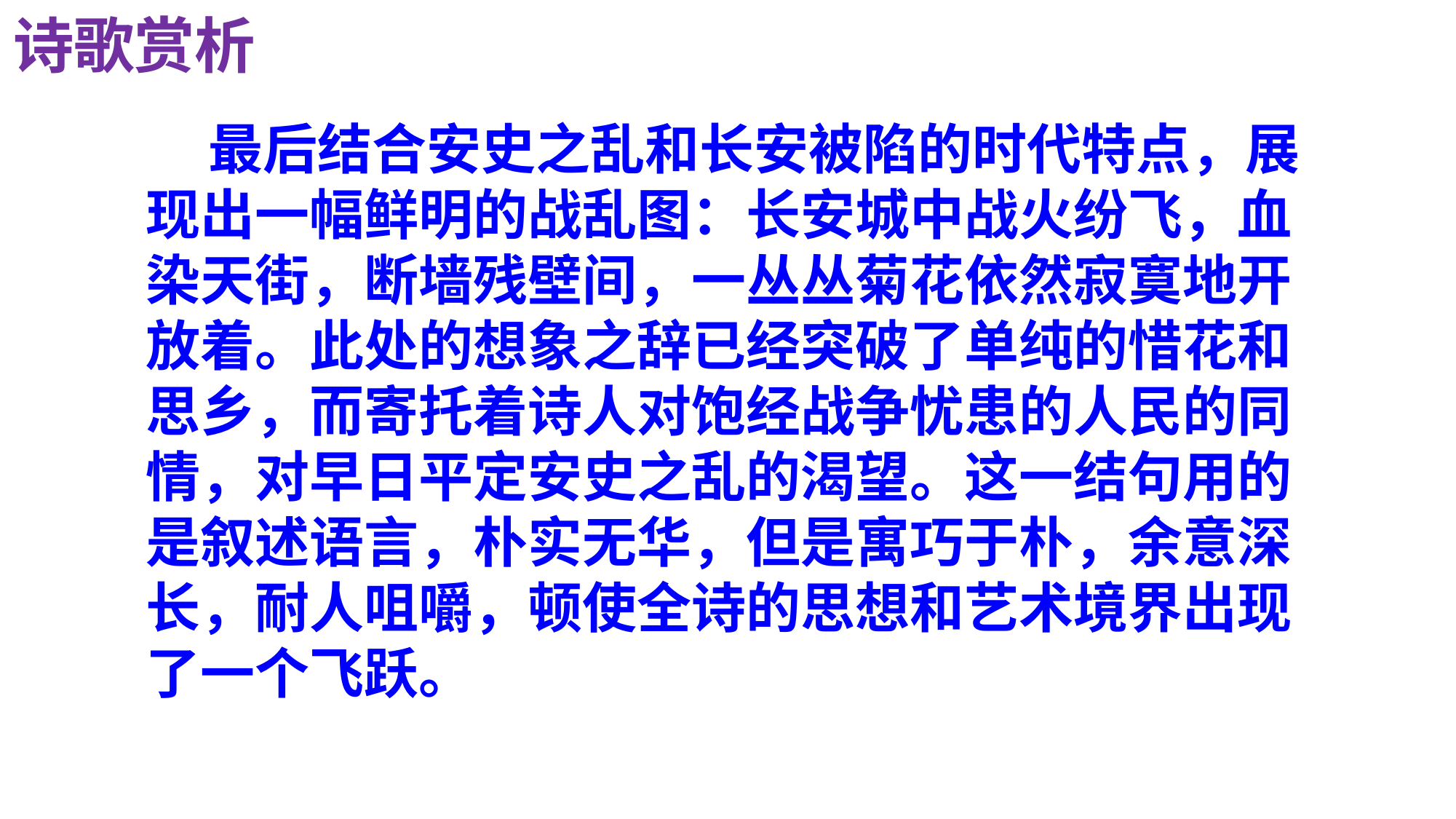

诗歌赏析
    最后结合安史之乱和长安被陷的时代特点，展现出一幅鲜明的战乱图：长安城中战火纷飞，血染天街，断墙残壁间，一丛丛菊花依然寂寞地开放着。此处的想象之辞已经突破了单纯的惜花和思乡，而寄托着诗人对饱经战争忧患的人民的同情，对早日平定安史之乱的渴望。这一结句用的是叙述语言，朴实无华，但是寓巧于朴，余意深长，耐人咀嚼，顿使全诗的思想和艺术境界出现了一个飞跃。